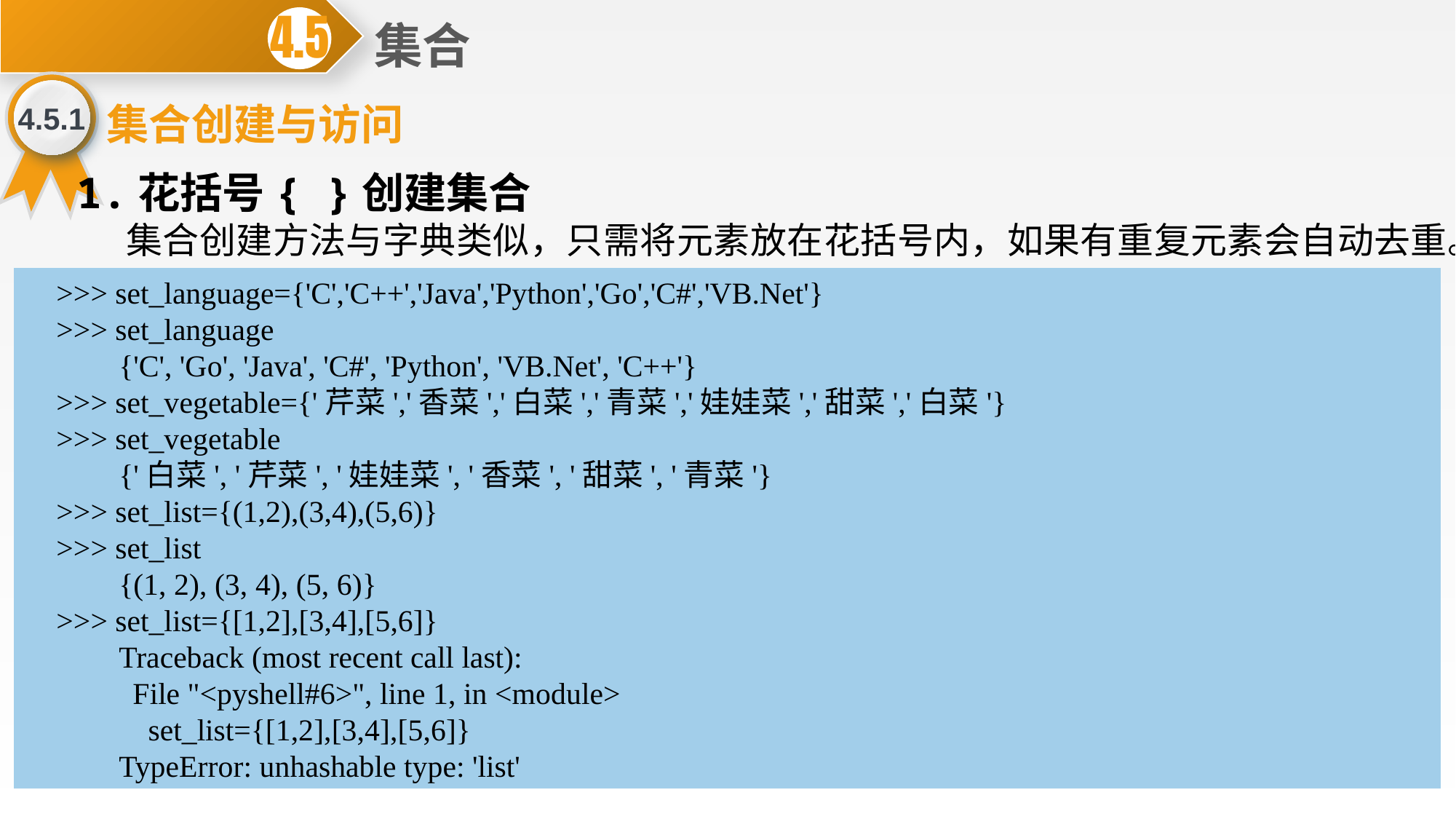

集合

4.5

4.5.1

集合创建与访问
1.花括号{ }创建集合
 集合创建方法与字典类似，只需将元素放在花括号内，如果有重复元素会自动去重。
>>> set_language={'C','C++','Java','Python','Go','C#','VB.Net'}
>>> set_language
    {'C', 'Go', 'Java', 'C#', 'Python', 'VB.Net', 'C++'}
>>> set_vegetable={'芹菜','香菜','白菜','青菜','娃娃菜','甜菜','白菜'}
>>> set_vegetable
    {'白菜', '芹菜', '娃娃菜', '香菜', '甜菜', '青菜'}
>>> set_list={(1,2),(3,4),(5,6)}
>>> set_list
    {(1, 2), (3, 4), (5, 6)}
>>> set_list={[1,2],[3,4],[5,6]}
    Traceback (most recent call last):
          File "<pyshell#6>", line 1, in <module>
            set_list={[1,2],[3,4],[5,6]}
    TypeError: unhashable type: 'list'